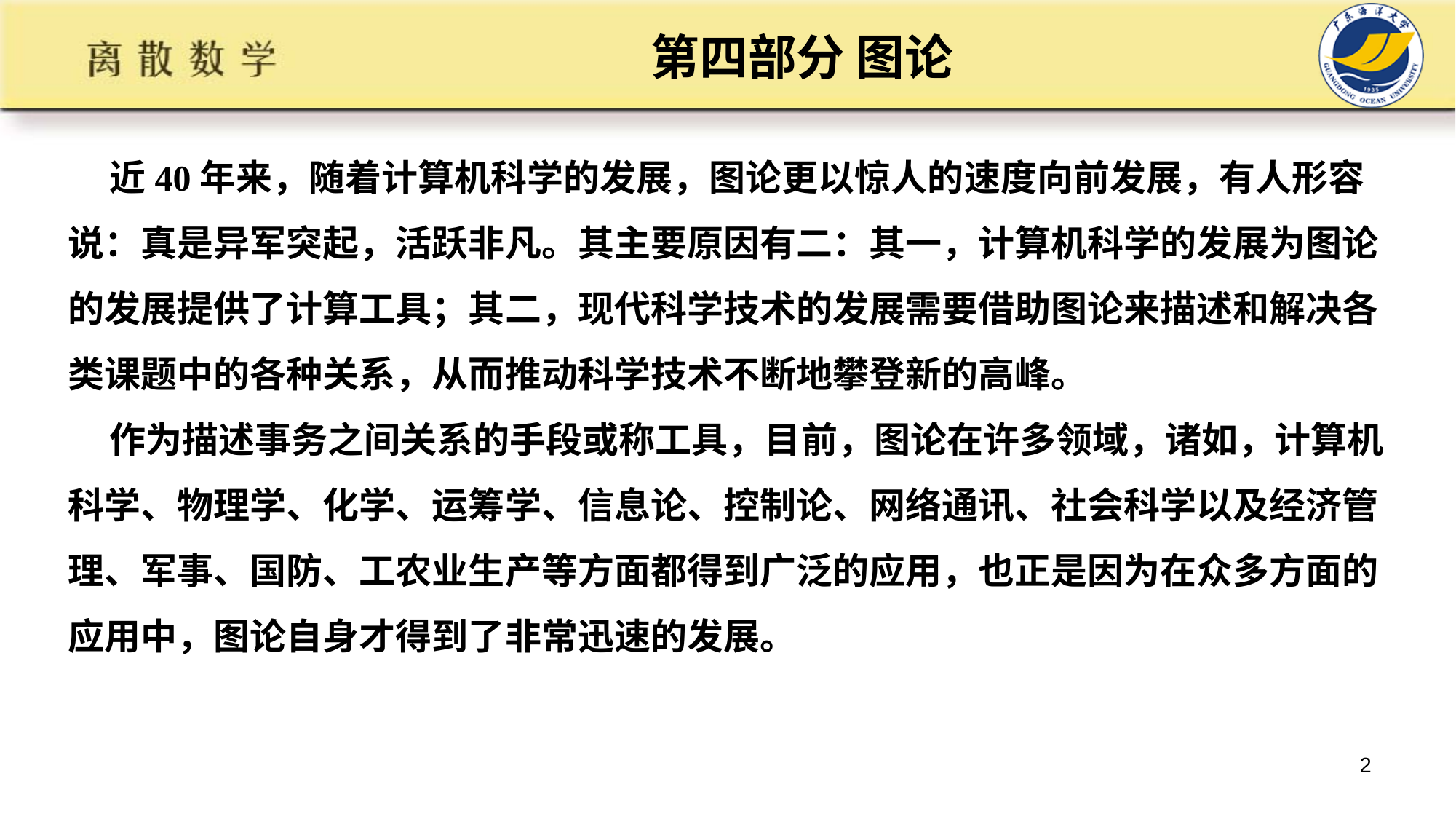

# 第四部分 图论
    近40年来，随着计算机科学的发展，图论更以惊人的速度向前发展，有人形容说：真是异军突起，活跃非凡。其主要原因有二：其一，计算机科学的发展为图论的发展提供了计算工具；其二，现代科学技术的发展需要借助图论来描述和解决各类课题中的各种关系，从而推动科学技术不断地攀登新的高峰。
    作为描述事务之间关系的手段或称工具，目前，图论在许多领域，诸如，计算机科学、物理学、化学、运筹学、信息论、控制论、网络通讯、社会科学以及经济管理、军事、国防、工农业生产等方面都得到广泛的应用，也正是因为在众多方面的应用中，图论自身才得到了非常迅速的发展。

2